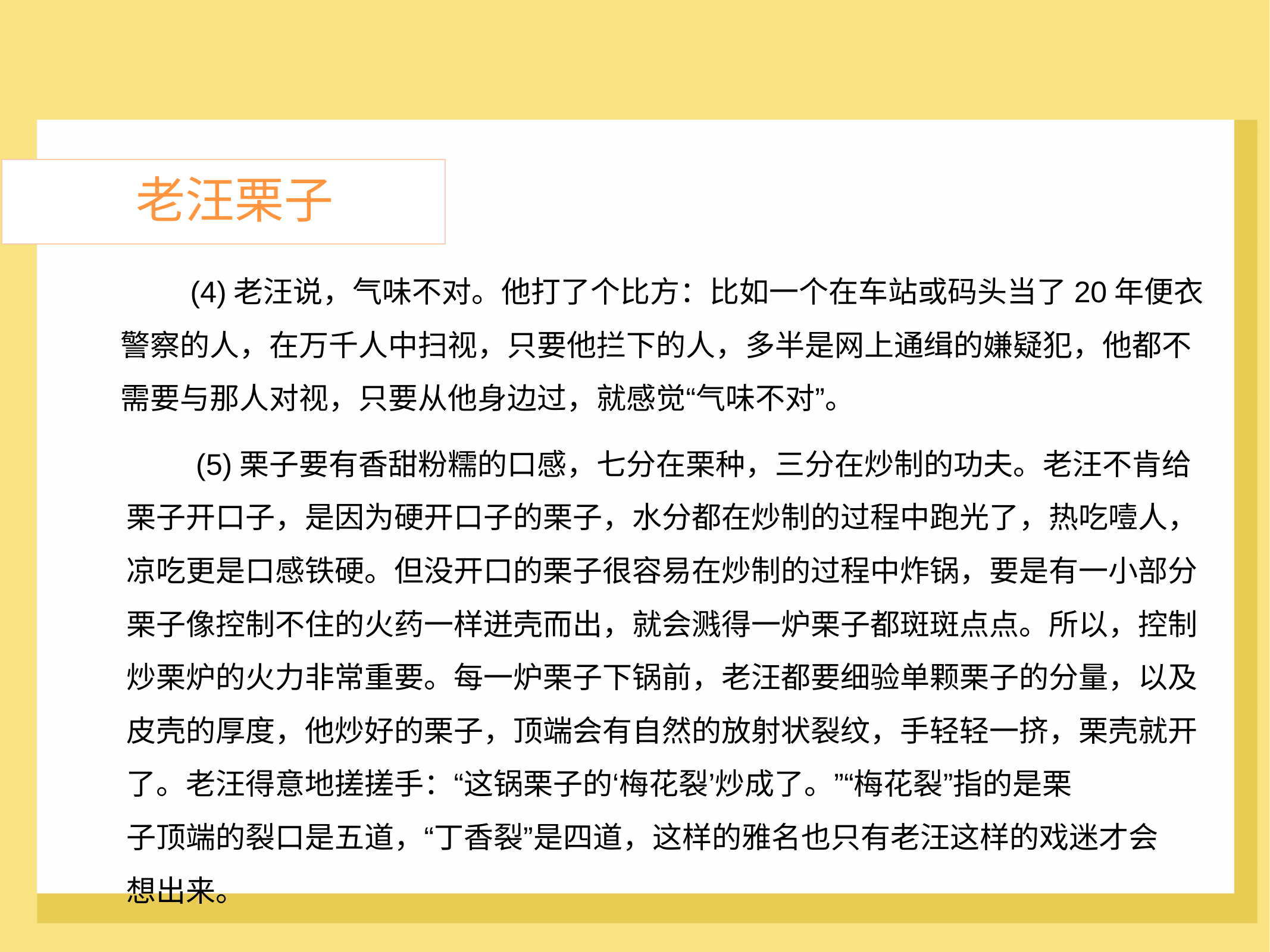

老汪栗子
	(4)老汪说，气味不对。他打了个比方：比如一个在车站或码头当了20年便衣

警察的人，在万千人中扫视，只要他拦下的人，多半是网上通缉的嫌疑犯，他都不

需要与那人对视，只要从他身边过，就感觉“气味不对”。
	(5)栗子要有香甜粉糯的口感，七分在栗种，三分在炒制的功夫。老汪不肯给

栗子开口子，是因为硬开口子的栗子，水分都在炒制的过程中跑光了，热吃噎人，

凉吃更是口感铁硬。但没开口的栗子很容易在炒制的过程中炸锅，要是有一小部分

栗子像控制不住的火药一样迸壳而出，就会溅得一炉栗子都斑斑点点。所以，控制

炒栗炉的火力非常重要。每一炉栗子下锅前，老汪都要细验单颗栗子的分量，以及

皮壳的厚度，他炒好的栗子，顶端会有自然的放射状裂纹，手轻轻一挤，栗壳就开

了。老汪得意地搓搓手：“这锅栗子的‘梅花裂’炒成了。”“梅花裂”指的是栗

子顶端的裂口是五道，“丁香裂”是四道，这样的雅名也只有老汪这样的戏迷才会

想出来。